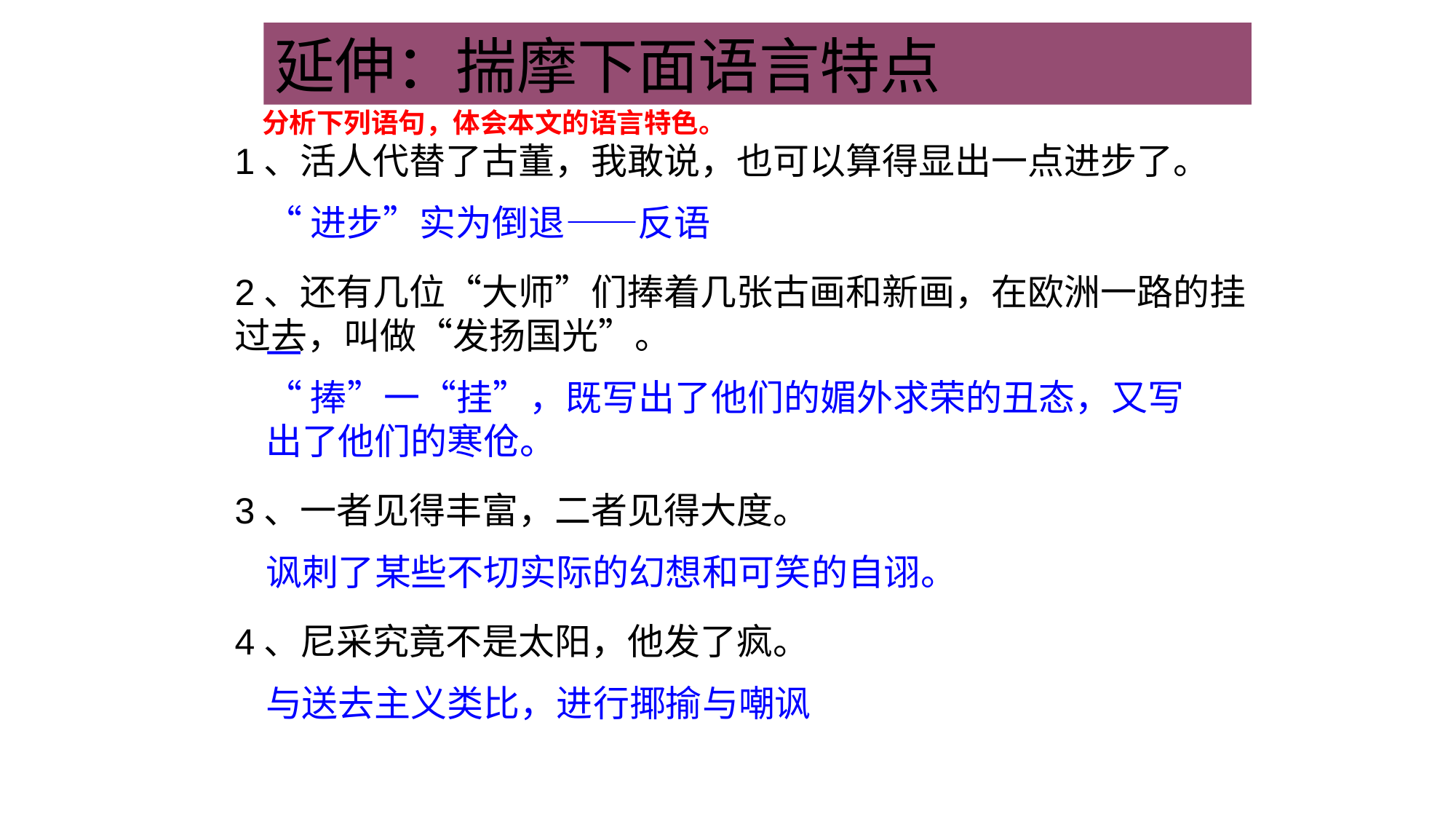

延伸：揣摩下面语言特点
　分析下列语句，体会本文的语言特色。
1、活人代替了古董，我敢说，也可以算得显出一点进步了。

2、还有几位“大师”们捧着几张古画和新画，在欧洲一路的挂
过去，叫做“发扬国光”。

3、一者见得丰富，二者见得大度。

4、尼采究竟不是太阳，他发了疯。
“进步”实为倒退——反语

一
“捧”一“挂”，既写出了他们的媚外求荣的丑态，又写出了他们的寒伧。

讽刺了某些不切实际的幻想和可笑的自诩。

与送去主义类比，进行揶揄与嘲讽